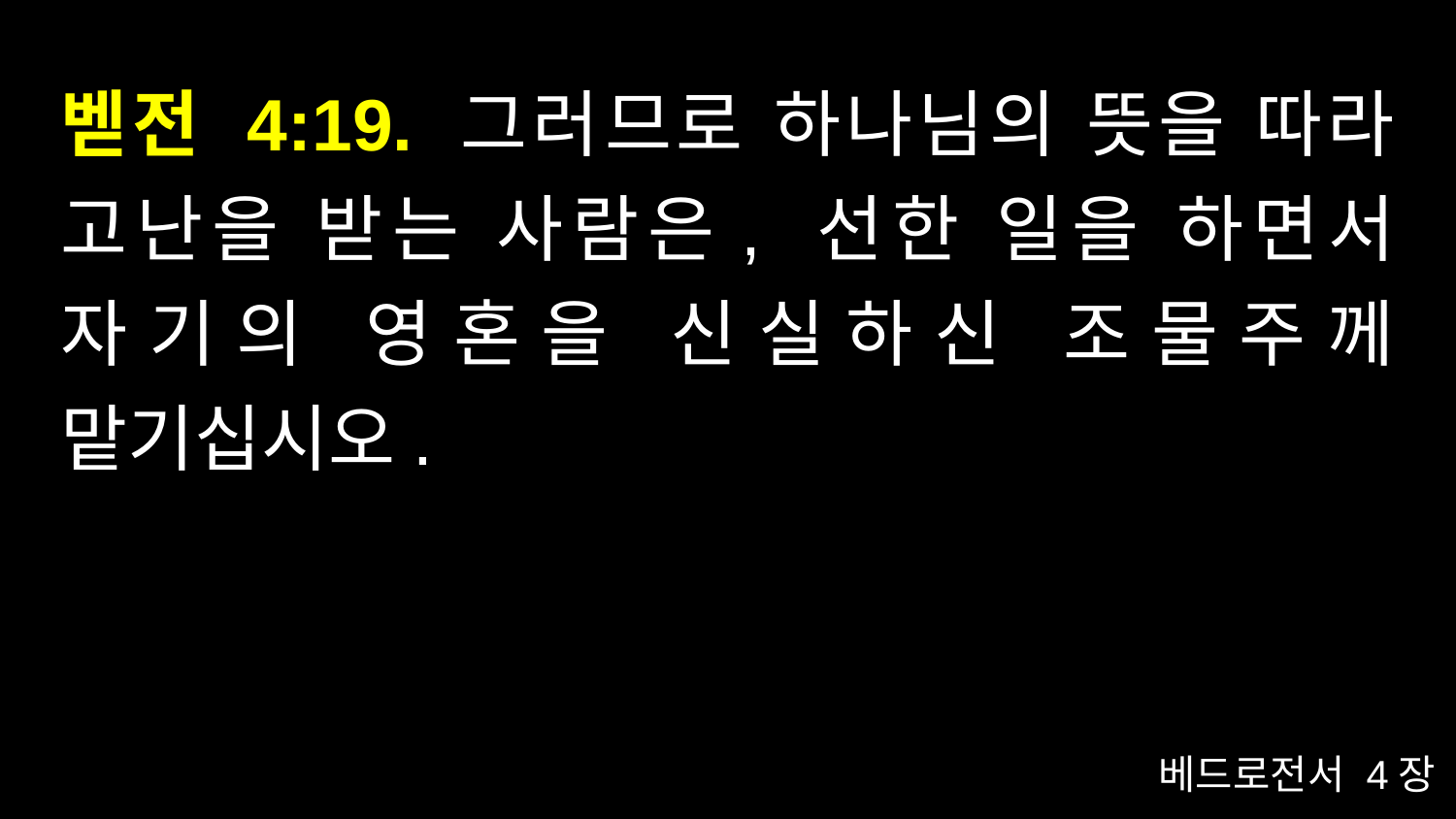

# 벧전 4:19. 그러므로 하나님의 뜻을 따라 고난을 받는 사람은, 선한 일을 하면서 자기의 영혼을 신실하신 조물주께 맡기십시오.
베드로전서 4장